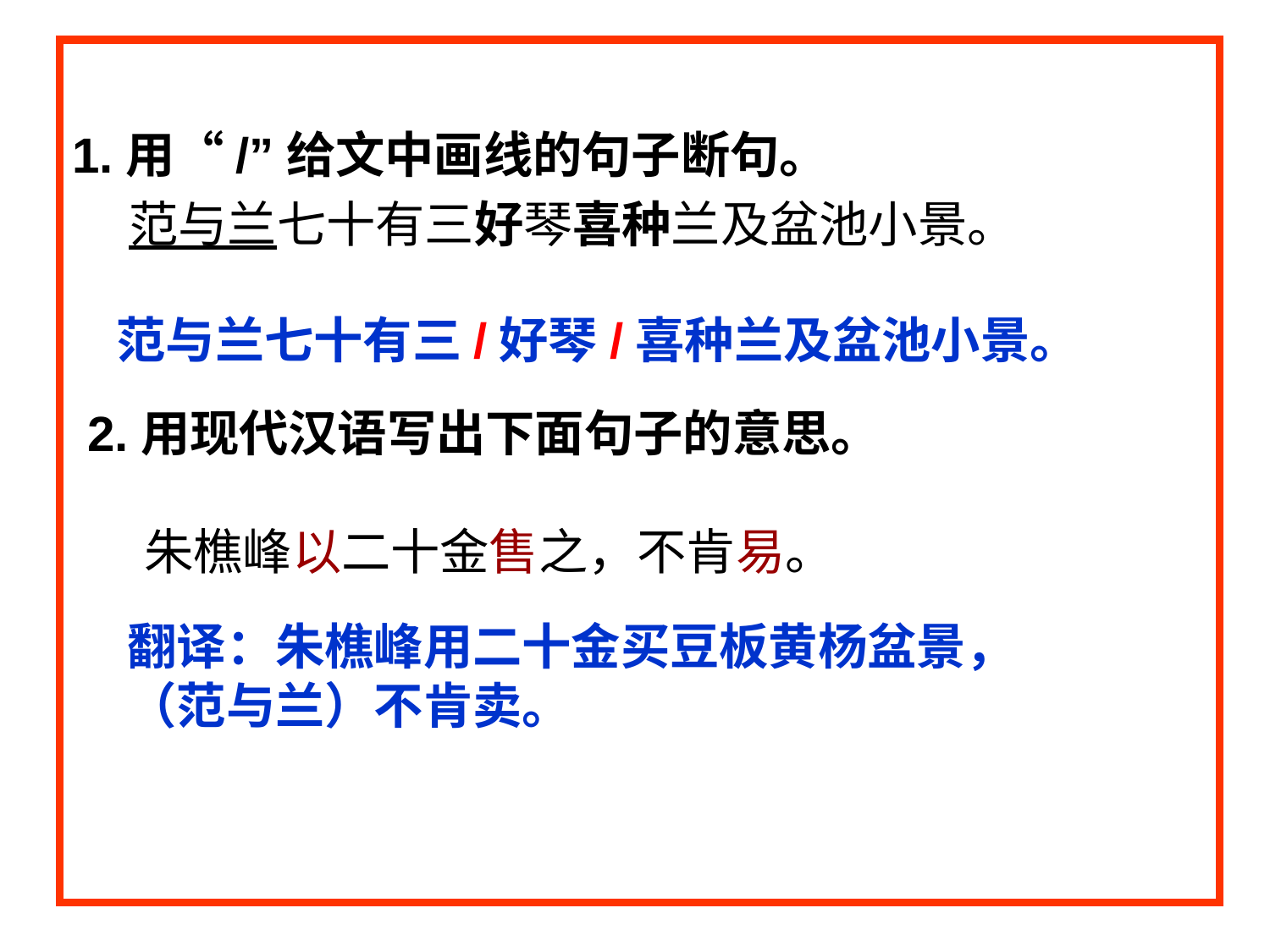

1.用“/”给文中画线的句子断句。
    范与兰七十有三好琴喜种兰及盆池小景。

范与兰七十有三/好琴/喜种兰及盆池小景。
2.用现代汉语写出下面句子的意思。

    朱樵峰以二十金售之，不肯易。

翻译：朱樵峰用二十金买豆板黄杨盆景，
（范与兰）不肯卖。